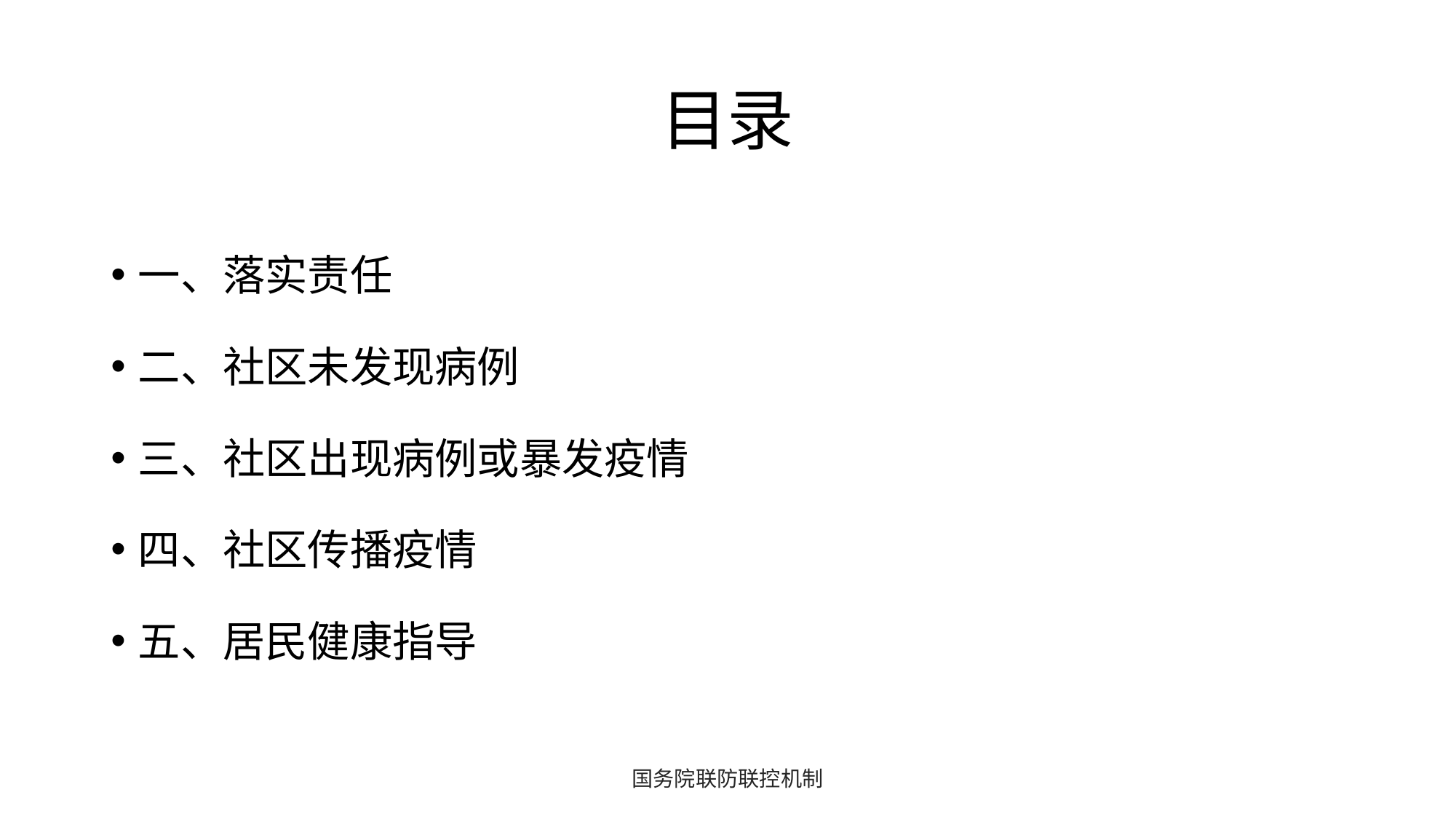

# 目录
一、落实责任
二、社区未发现病例
三、社区出现病例或暴发疫情
四、社区传播疫情
五、居民健康指导

国务院联防联控机制
2